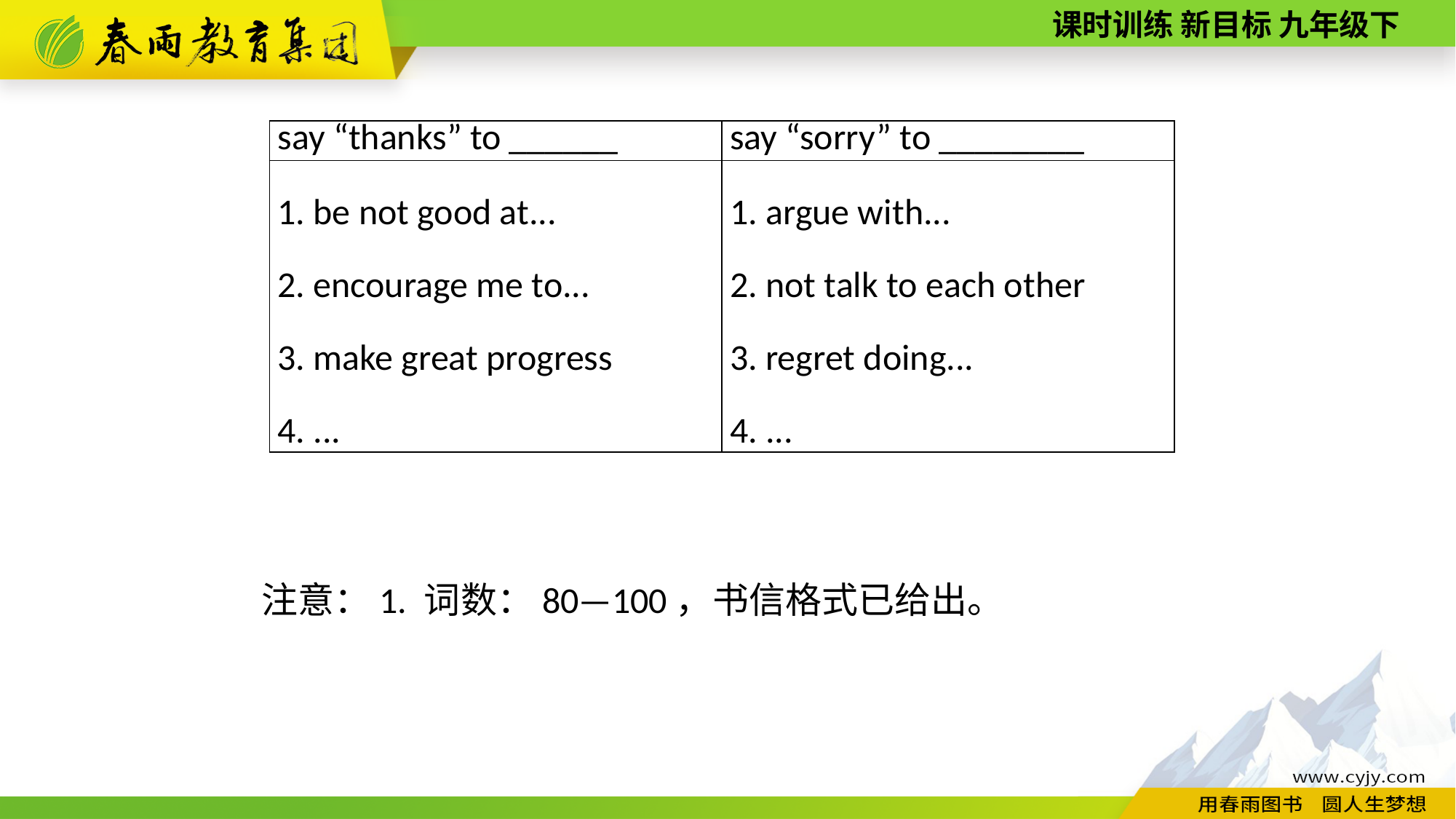

| say “thanks” to \_\_\_\_\_\_ | say “sorry” to \_\_\_\_\_\_\_\_ |
| --- | --- |
| 1. be not good at... 2. encourage me to... 3. make great progress 4. ... | 1. argue with... 2. not talk to each other 3. regret doing... 4. ... |
注意：1. 词数：80—100，书信格式已给出。